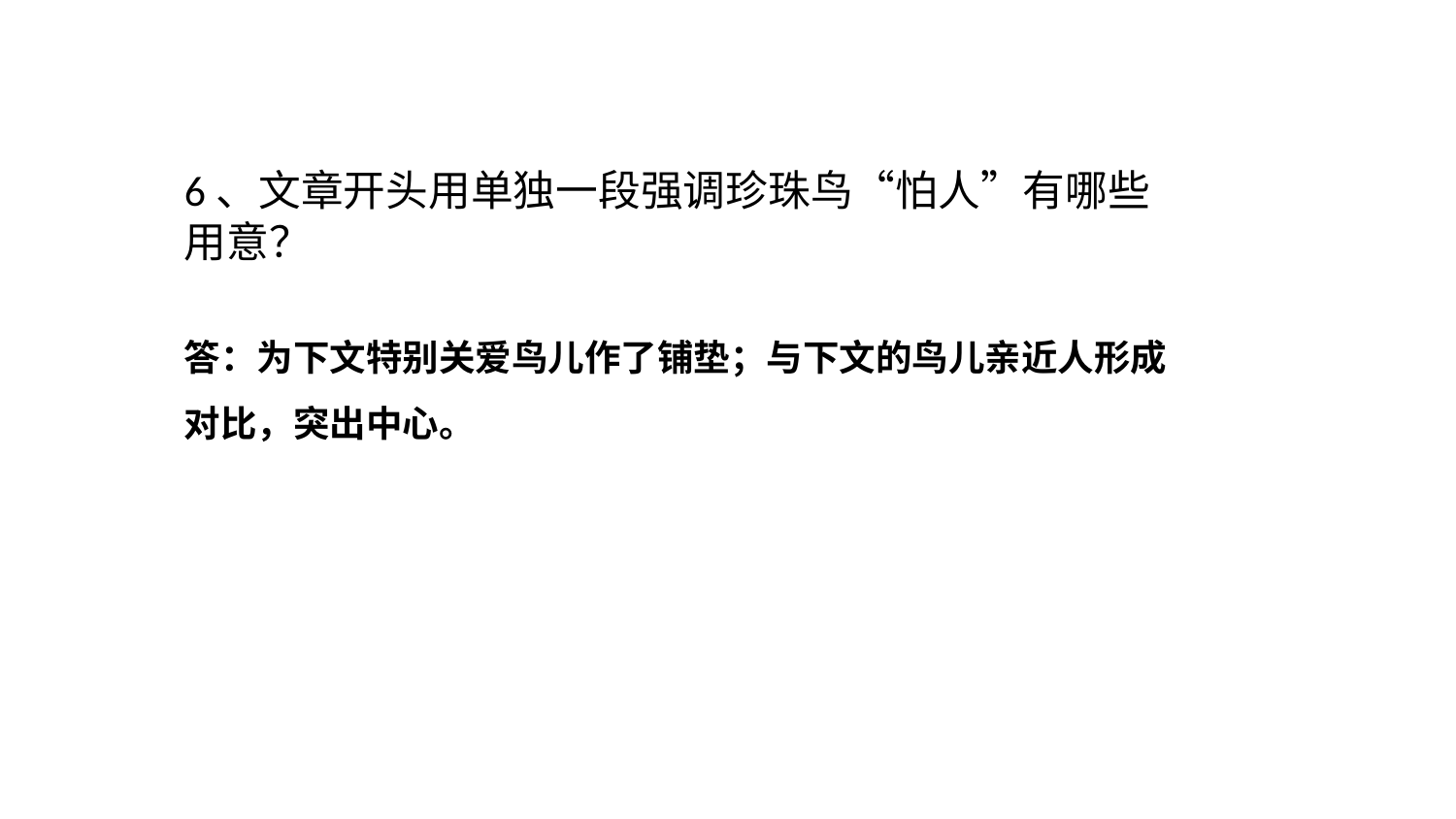

6、文章开头用单独一段强调珍珠鸟“怕人”有哪些用意？
答：为下文特别关爱鸟儿作了铺垫；与下文的鸟儿亲近人形成对比，突出中心。